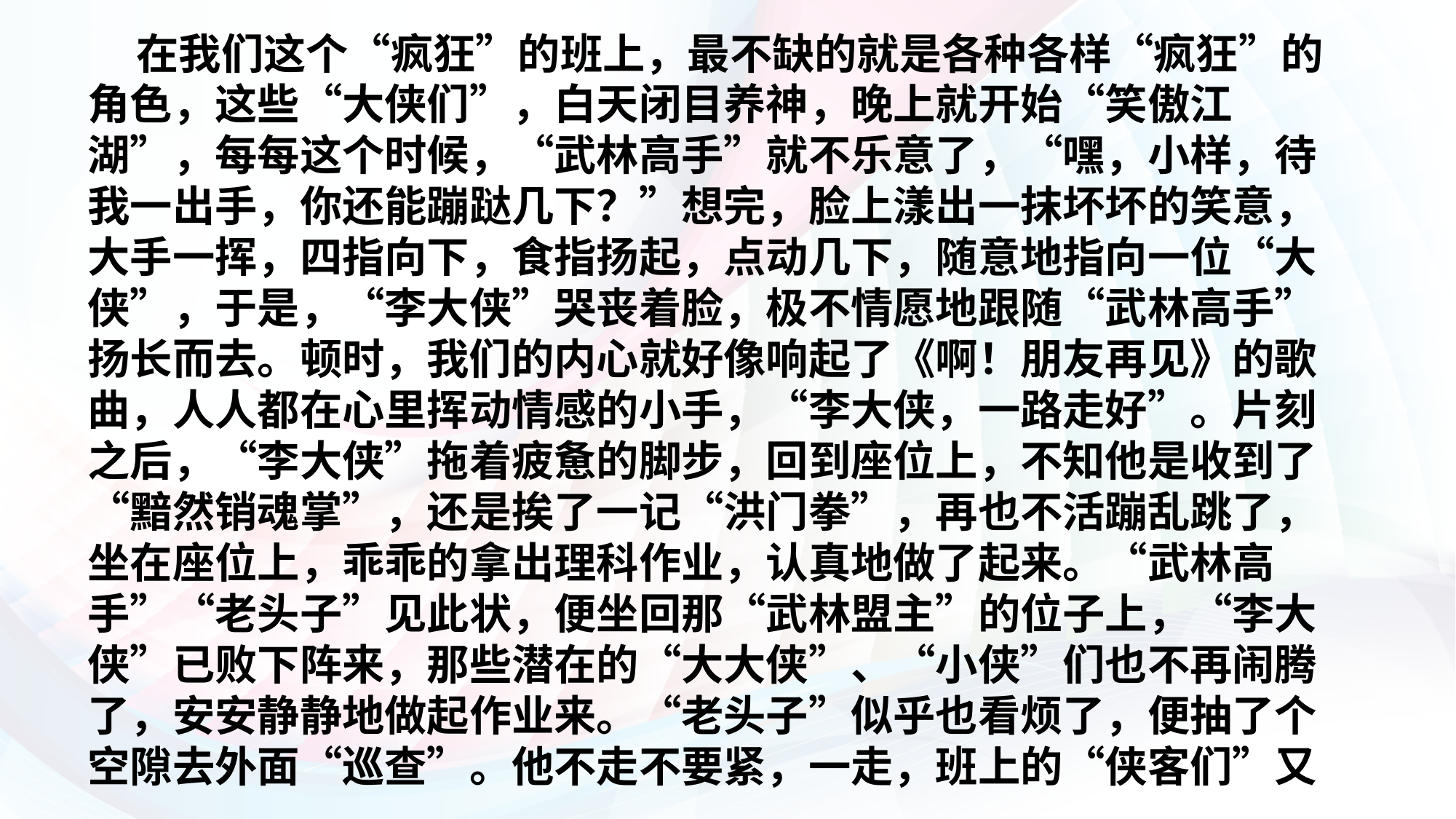

在我们这个“疯狂”的班上，最不缺的就是各种各样“疯狂”的角色，这些“大侠们”，白天闭目养神，晚上就开始“笑傲江湖”，每每这个时候，“武林高手”就不乐意了，“嘿，小样，待我一出手，你还能蹦跶几下？”想完，脸上漾出一抹坏坏的笑意，大手一挥，四指向下，食指扬起，点动几下，随意地指向一位“大侠”，于是，“李大侠”哭丧着脸，极不情愿地跟随“武林高手”扬长而去。顿时，我们的内心就好像响起了《啊！朋友再见》的歌曲，人人都在心里挥动情感的小手，“李大侠，一路走好”。片刻之后，“李大侠”拖着疲惫的脚步，回到座位上，不知他是收到了“黯然销魂掌”，还是挨了一记“洪门拳”，再也不活蹦乱跳了，坐在座位上，乖乖的拿出理科作业，认真地做了起来。“武林高手”“老头子”见此状，便坐回那“武林盟主”的位子上，“李大侠”已败下阵来，那些潜在的“大大侠”、“小侠”们也不再闹腾了，安安静静地做起作业来。“老头子”似乎也看烦了，便抽了个空隙去外面“巡查”。他不走不要紧，一走，班上的“侠客们”又